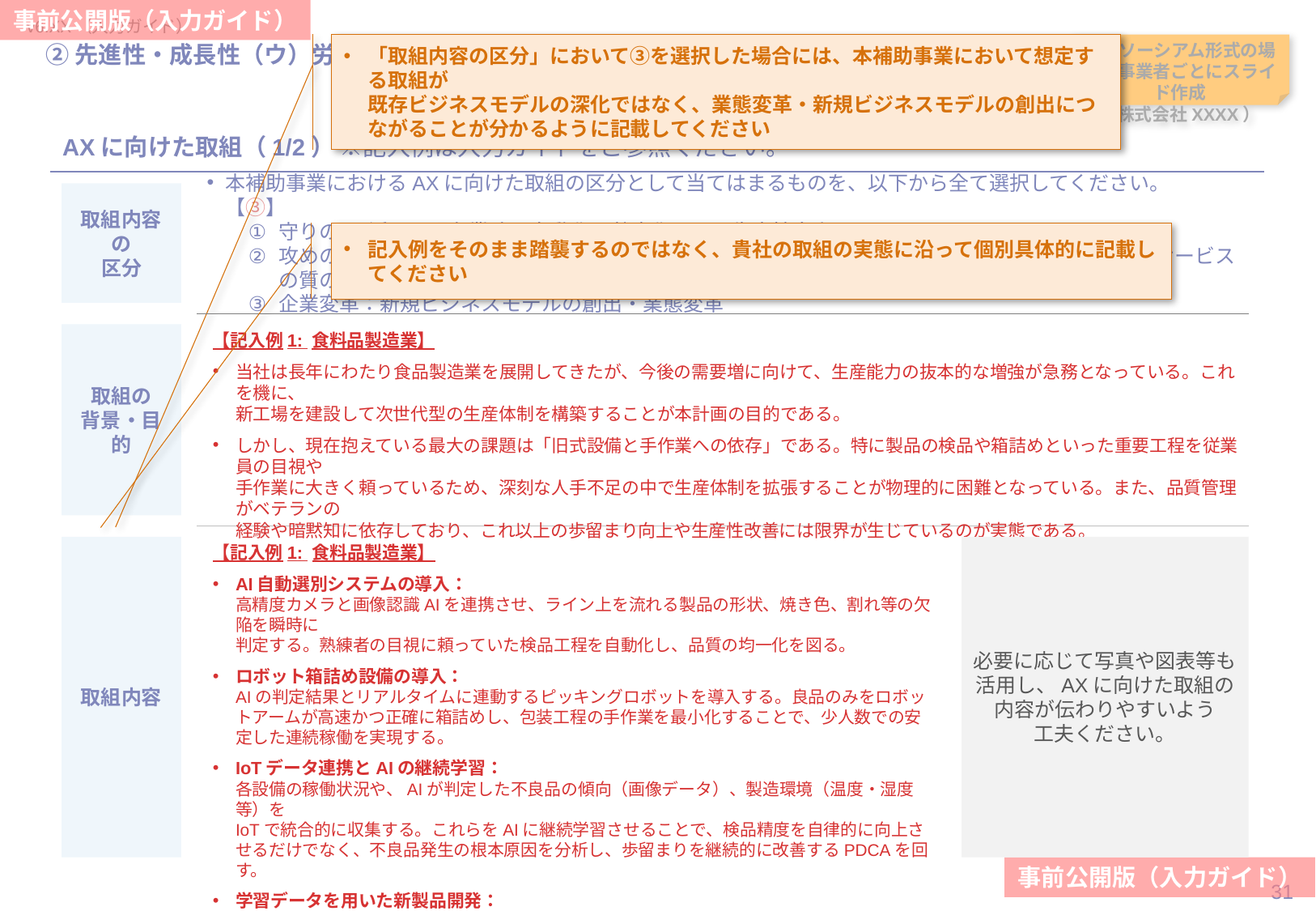

「取組内容の区分」において③を選択した場合には、本補助事業において想定する取組が
既存ビジネスモデルの深化ではなく、業態変革・新規ビジネスモデルの創出につながることが分かるように記載してください
当スライドは作成任意
（AXに向けた取組に対する加点措置を希望の場合は必須）
#
②先進性・成長性（ウ）労働生産性向上
コンソーシアム形式の場合、事業者ごとにスライド作成
（株式会社XXXX）
AXに向けた取組（1/2） ※記入例は入力ガイドをご参照ください。
取組内容の
区分
本補助事業におけるAXに向けた取組の区分として当てはまるものを、以下から全て選択してください。　【③】
守りのAI活用：既存業務の自動化・効率化による生産性向上
攻めのAI活用：既存のビジネスモデルの深化（CX強化、新地域・セグメントへの展開、商品・サービスの質の改善）
企業変革：新規ビジネスモデルの創出・業態変革
記入例をそのまま踏襲するのではなく、貴社の取組の実態に沿って個別具体的に記載してください
【記入例1: 食料品製造業】
当社は長年にわたり食品製造業を展開してきたが、今後の需要増に向けて、生産能力の抜本的な増強が急務となっている。これを機に、
新工場を建設して次世代型の生産体制を構築することが本計画の目的である。
しかし、現在抱えている最大の課題は「旧式設備と手作業への依存」である。特に製品の検品や箱詰めといった重要工程を従業員の目視や
手作業に大きく頼っているため、深刻な人手不足の中で生産体制を拡張することが物理的に困難となっている。また、品質管理がベテランの
経験や暗黙知に依存しており、これ以上の歩留まり向上や生産性改善には限界が生じているのが実態である。
取組の
背景・目的
取組内容
【記入例1: 食料品製造業】
AI自動選別システムの導入：
高精度カメラと画像認識AIを連携させ、ライン上を流れる製品の形状、焼き色、割れ等の欠陥を瞬時に
判定する。熟練者の目視に頼っていた検品工程を自動化し、品質の均一化を図る。
ロボット箱詰め設備の導入：
AIの判定結果とリアルタイムに連動するピッキングロボットを導入する。良品のみをロボットアームが高速かつ正確に箱詰めし、包装工程の手作業を最小化することで、少人数での安定した連続稼働を実現する。
IoTデータ連携とAIの継続学習：
各設備の稼働状況や、AIが判定した不良品の傾向（画像データ）、製造環境（温度・湿度等）を
IoTで統合的に収集する。これらをAIに継続学習させることで、検品精度を自律的に向上させるだけでなく、不良品発生の根本原因を分析し、歩留まりを継続的に改善するPDCAを回す。
学習データを用いた新製品開発：
蓄積された品質管理データとAI解析ノウハウを新製品の開発（歩留まりの良いレシピ設計など）に活かす。
必要に応じて写真や図表等も
活用し、AXに向けた取組の
内容が伝わりやすいよう
工夫ください。